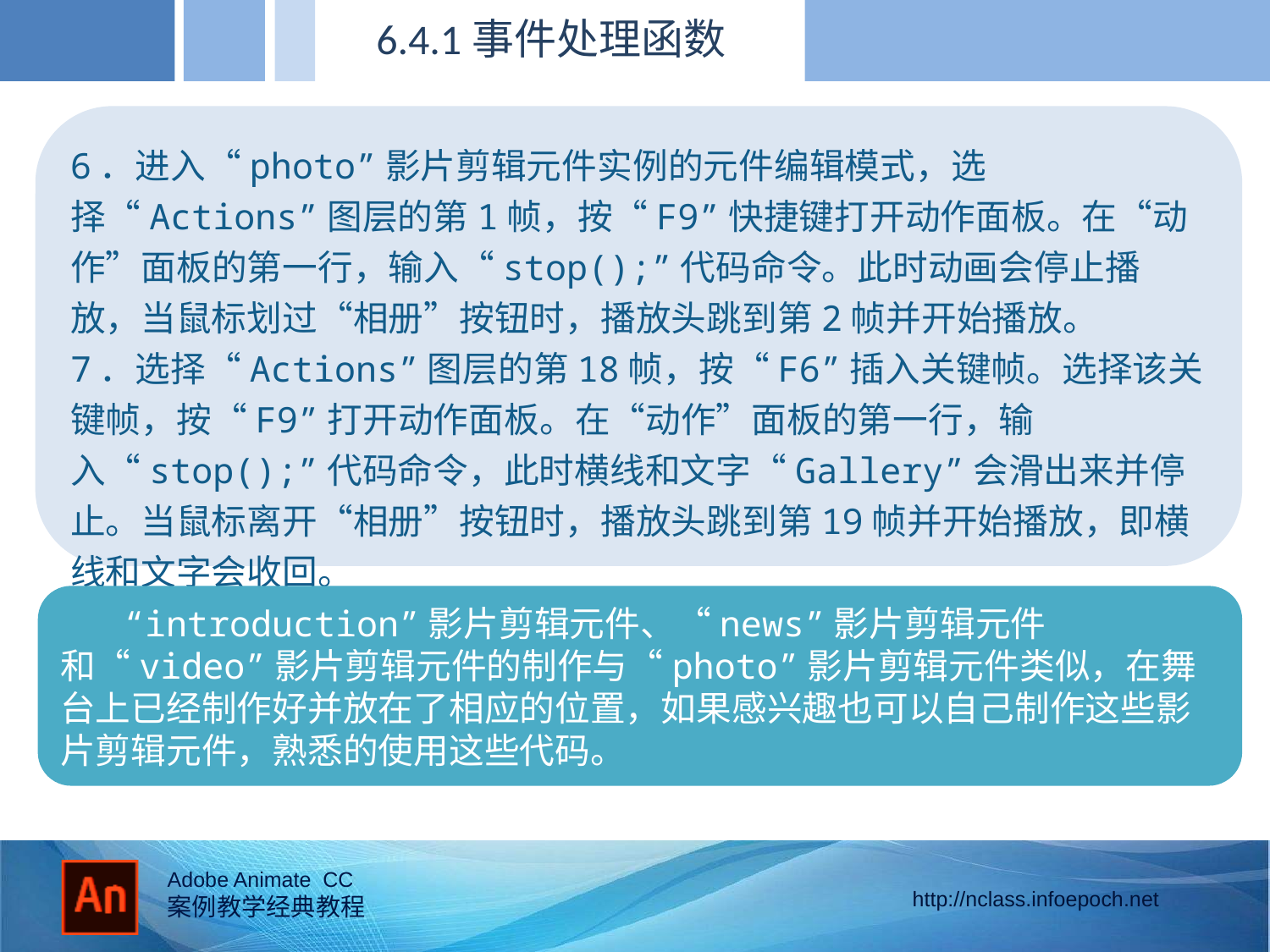

6.4.1事件处理函数
6．进入“photo”影片剪辑元件实例的元件编辑模式，选择“Actions”图层的第1帧，按“F9”快捷键打开动作面板。在“动作”面板的第一行，输入“stop();”代码命令。此时动画会停止播放，当鼠标划过“相册”按钮时，播放头跳到第2帧并开始播放。
7．选择“Actions”图层的第18帧，按“F6”插入关键帧。选择该关键帧，按“F9”打开动作面板。在“动作”面板的第一行，输入“stop();”代码命令，此时横线和文字“Gallery”会滑出来并停止。当鼠标离开“相册”按钮时，播放头跳到第19帧并开始播放，即横线和文字会收回。
   “introduction”影片剪辑元件、“news”影片剪辑元件和“video”影片剪辑元件的制作与“photo”影片剪辑元件类似，在舞台上已经制作好并放在了相应的位置，如果感兴趣也可以自己制作这些影片剪辑元件，熟悉的使用这些代码。